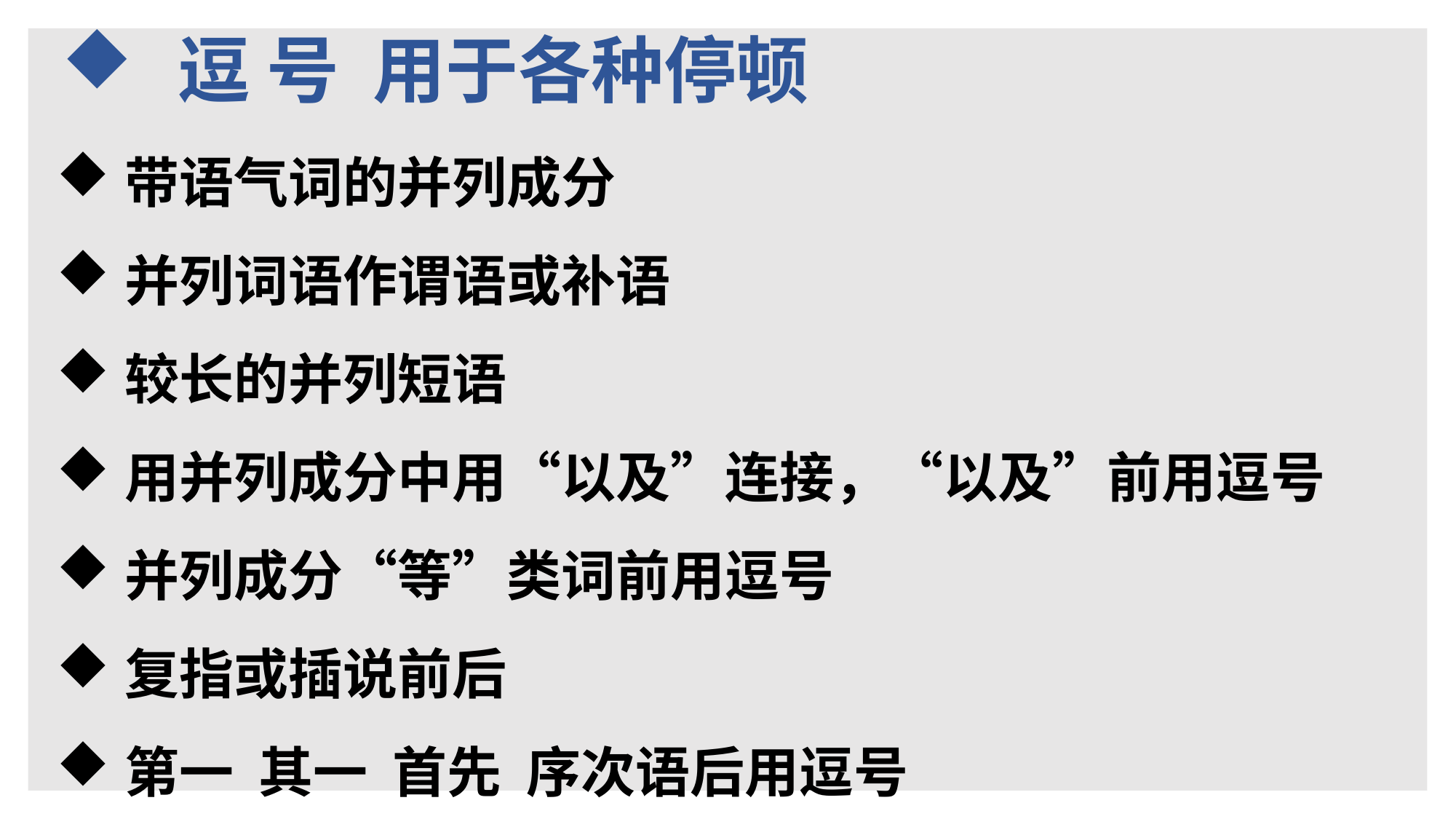

逗 号  用于各种停顿
带语气词的并列成分
并列词语作谓语或补语
较长的并列短语
用并列成分中用“以及”连接，“以及”前用逗号
并列成分“等”类词前用逗号
复指或插说前后
第一  其一  首先  序次语后用逗号